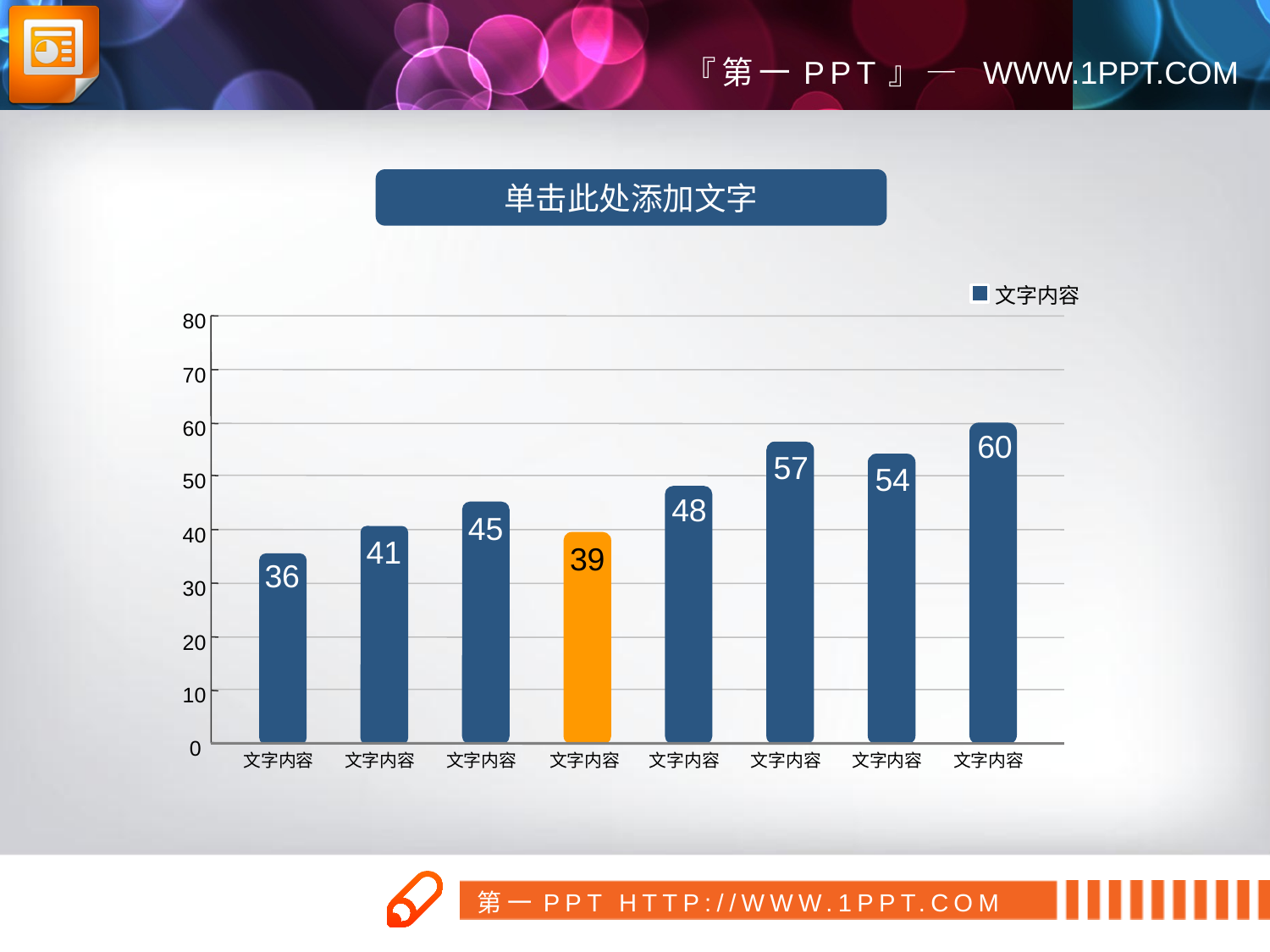

单击此处添加文字
文字内容

80

70

60

60

57

54
50

48

45
40

41

39

36
30

20

10

0

文字内容
文字内容
文字内容
文字内容
文字内容
文字内容
文字内容
文字内容